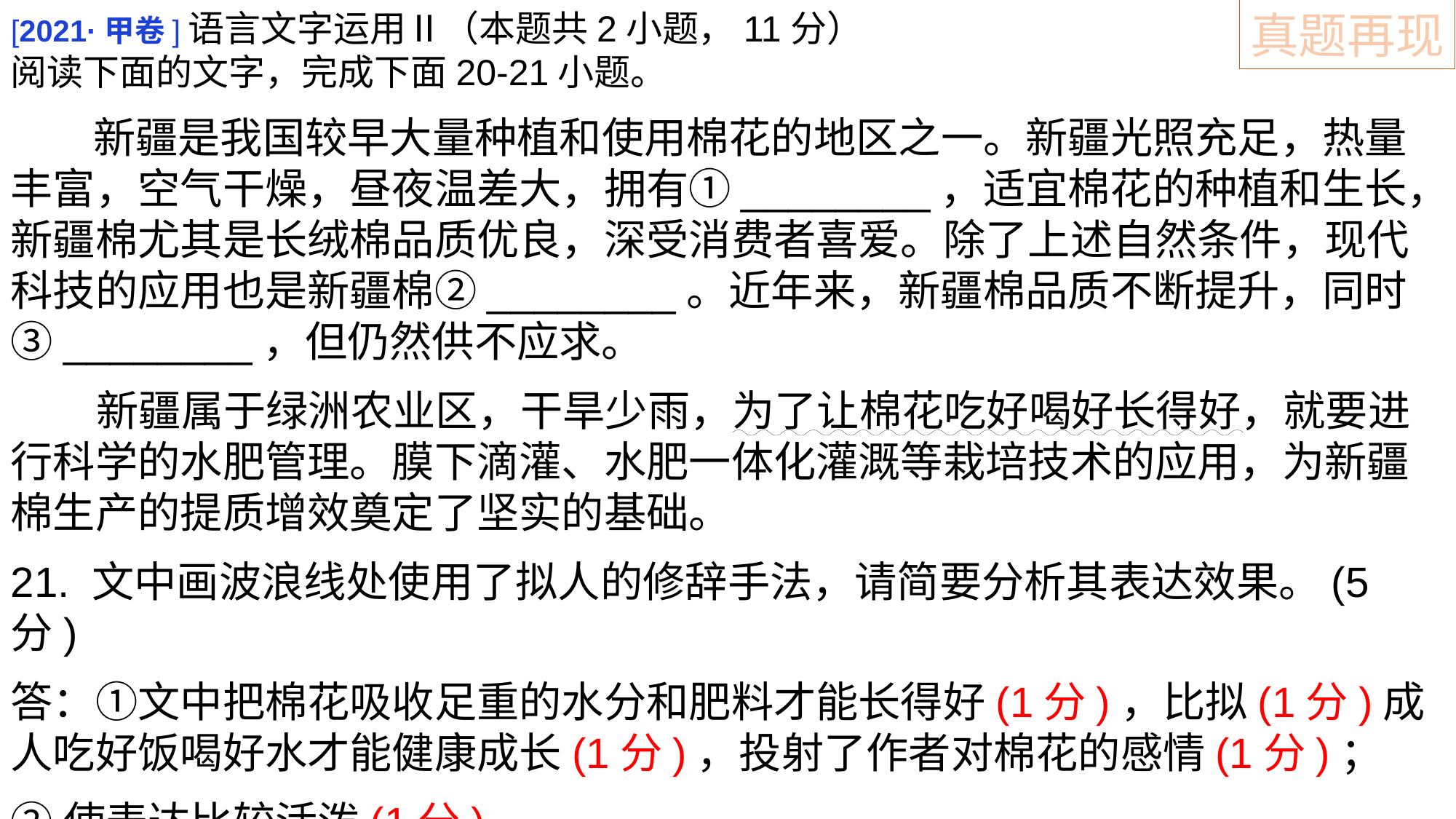

[2021·甲卷]语言文字运用Ⅱ（本题共2小题，11分）
阅读下面的文字，完成下面20-21小题。
         新疆是我国较早大量种植和使用棉花的地区之一。新疆光照充足，热量丰富，空气干燥，昼夜温差大，拥有①________，适宜棉花的种植和生长，新疆棉尤其是长绒棉品质优良，深受消费者喜爱。除了上述自然条件，现代科技的应用也是新疆棉②________。近年来，新疆棉品质不断提升，同时③________，但仍然供不应求。
        新疆属于绿洲农业区，干旱少雨，为了让棉花吃好喝好长得好，就要进行科学的水肥管理。膜下滴灌、水肥一体化灌溉等栽培技术的应用，为新疆棉生产的提质增效奠定了坚实的基础。
21. 文中画波浪线处使用了拟人的修辞手法，请简要分析其表达效果。(5分)
答：①文中把棉花吸收足重的水分和肥料才能长得好(1分)，比拟(1分)成人吃好饭喝好水才能健康成长(1分)，投射了作者对棉花的感情(1分)；
②使表达比较活泼(1分)。
真题再现